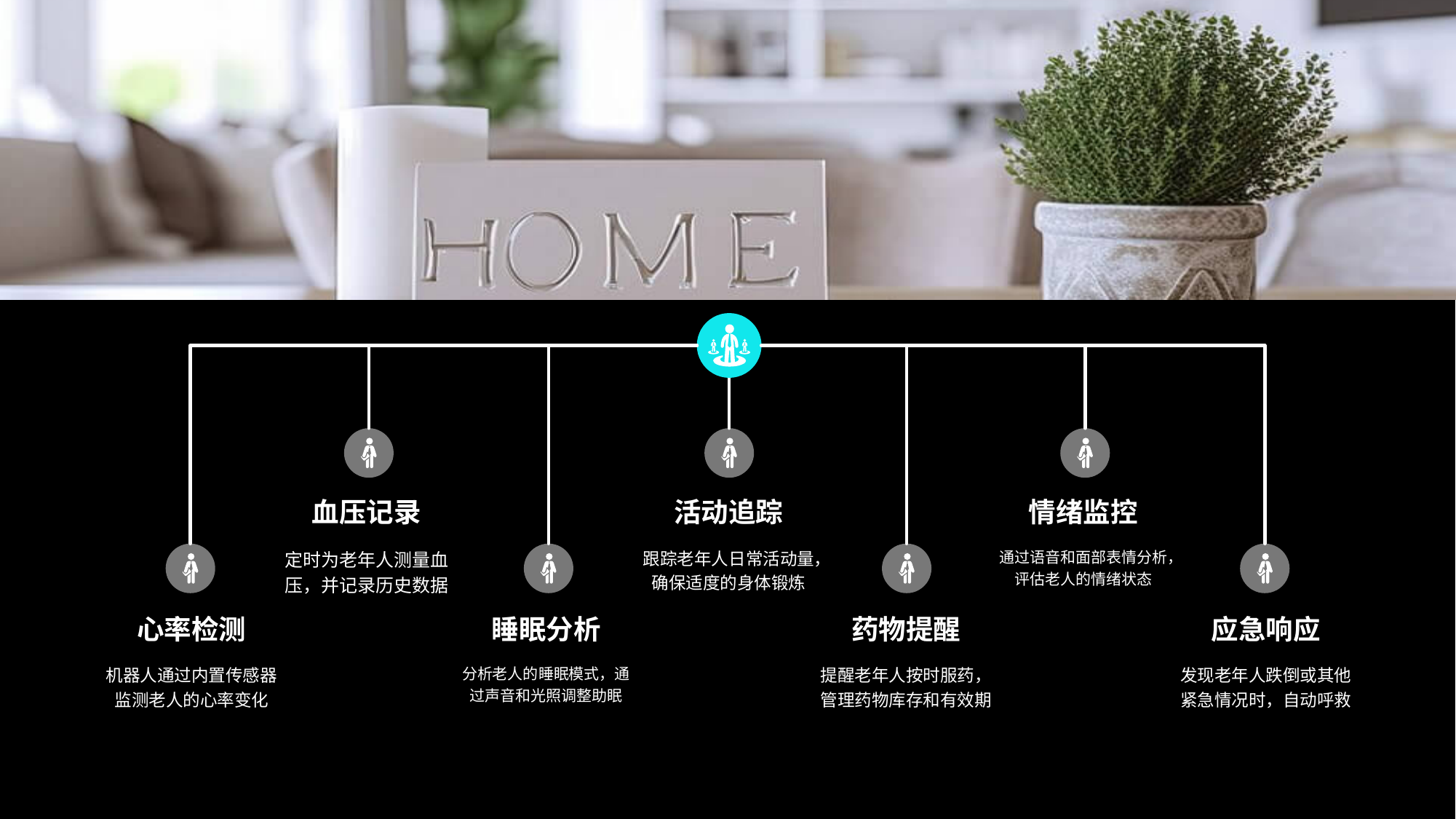

血压记录
定时为老年人测量血压，并记录历史数据

活动追踪
跟踪老年人日常活动量，确保适度的身体锻炼

情绪监控
通过语音和面部表情分析，评估老人的情绪状态

心率检测
机器人通过内置传感器监测老人的心率变化

睡眠分析
分析老人的睡眠模式，通过声音和光照调整助眠

药物提醒
提醒老年人按时服药，管理药物库存和有效期

应急响应
发现老年人跌倒或其他紧急情况时，自动呼救
# 作息监测